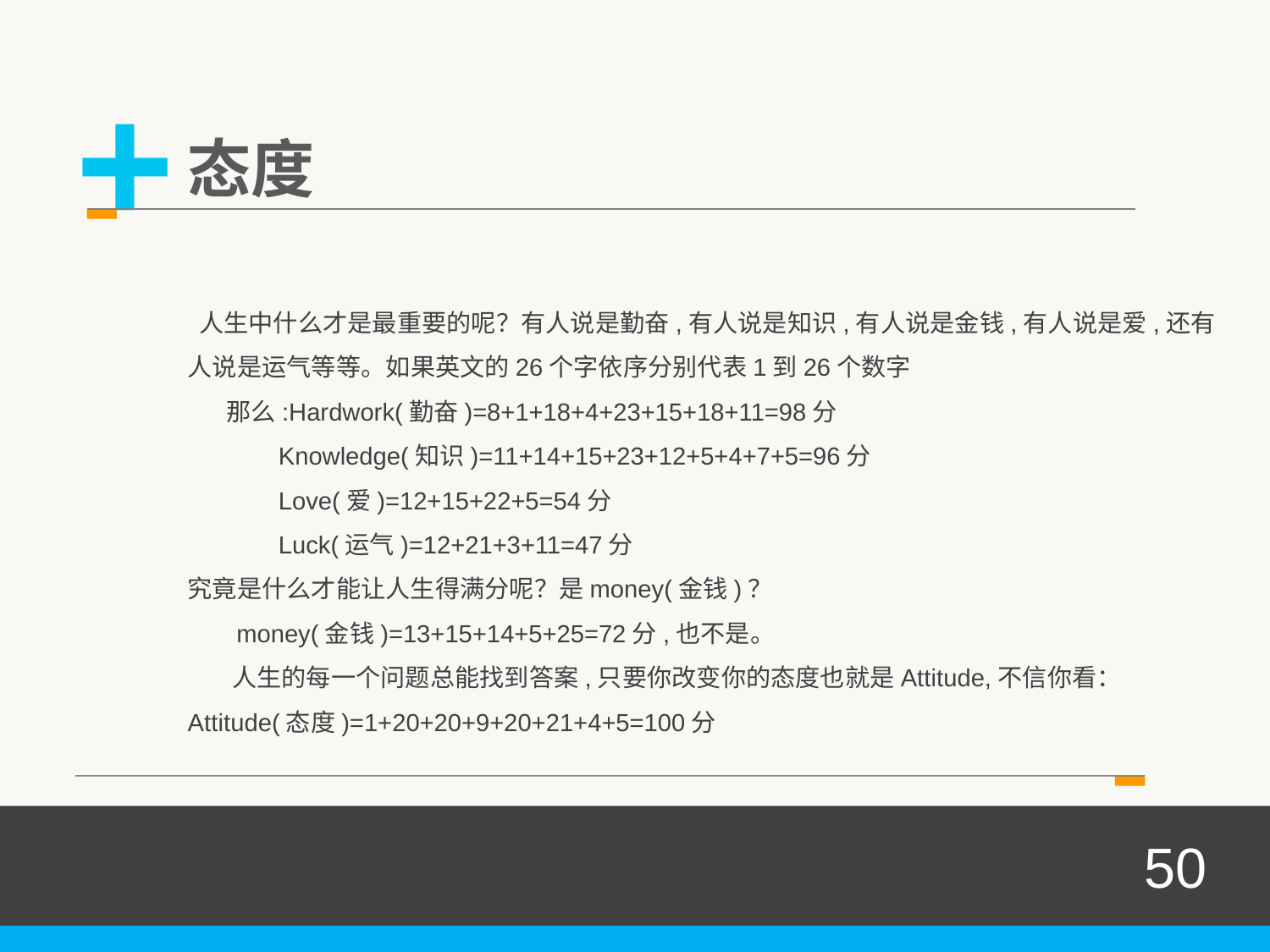

+
态度

 人生中什么才是最重要的呢？有人说是勤奋,有人说是知识,有人说是金钱,有人说是爱,还有人说是运气等等。如果英文的26个字依序分别代表1到26个数字
      那么:Hardwork(勤奋)=8+1+18+4+23+15+18+11=98分
             Knowledge(知识)=11+14+15+23+12+5+4+7+5=96分
             Love(爱)=12+15+22+5=54分
             Luck(运气)=12+21+3+11=47分
究竟是什么才能让人生得满分呢？是money(金钱)？
       money(金钱)=13+15+14+5+25=72分,也不是。
       人生的每一个问题总能找到答案,只要你改变你的态度也就是Attitude,不信你看： Attitude(态度)=1+20+20+9+20+21+4+5=100分

50